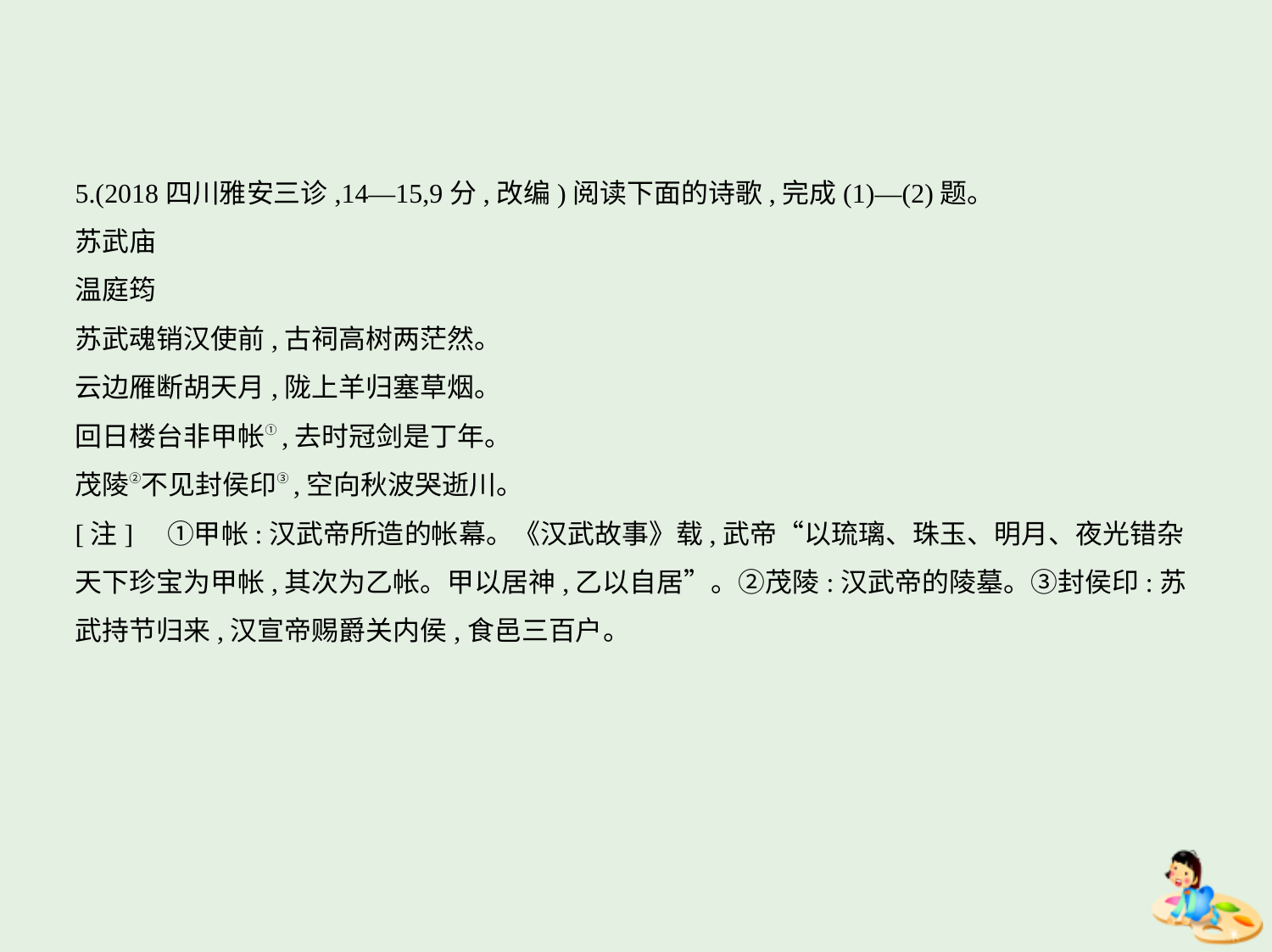

5.(2018四川雅安三诊,14—15,9分,改编)阅读下面的诗歌,完成(1)—(2)题。
苏武庙
温庭筠
苏武魂销汉使前,古祠高树两茫然。
云边雁断胡天月,陇上羊归塞草烟。
回日楼台非甲帐①,去时冠剑是丁年。
茂陵②不见封侯印③,空向秋波哭逝川。
[注]　①甲帐:汉武帝所造的帐幕。《汉武故事》载,武帝“以琉璃、珠玉、明月、夜光错杂
天下珍宝为甲帐,其次为乙帐。甲以居神,乙以自居”。②茂陵:汉武帝的陵墓。③封侯印:苏
武持节归来,汉宣帝赐爵关内侯,食邑三百户。